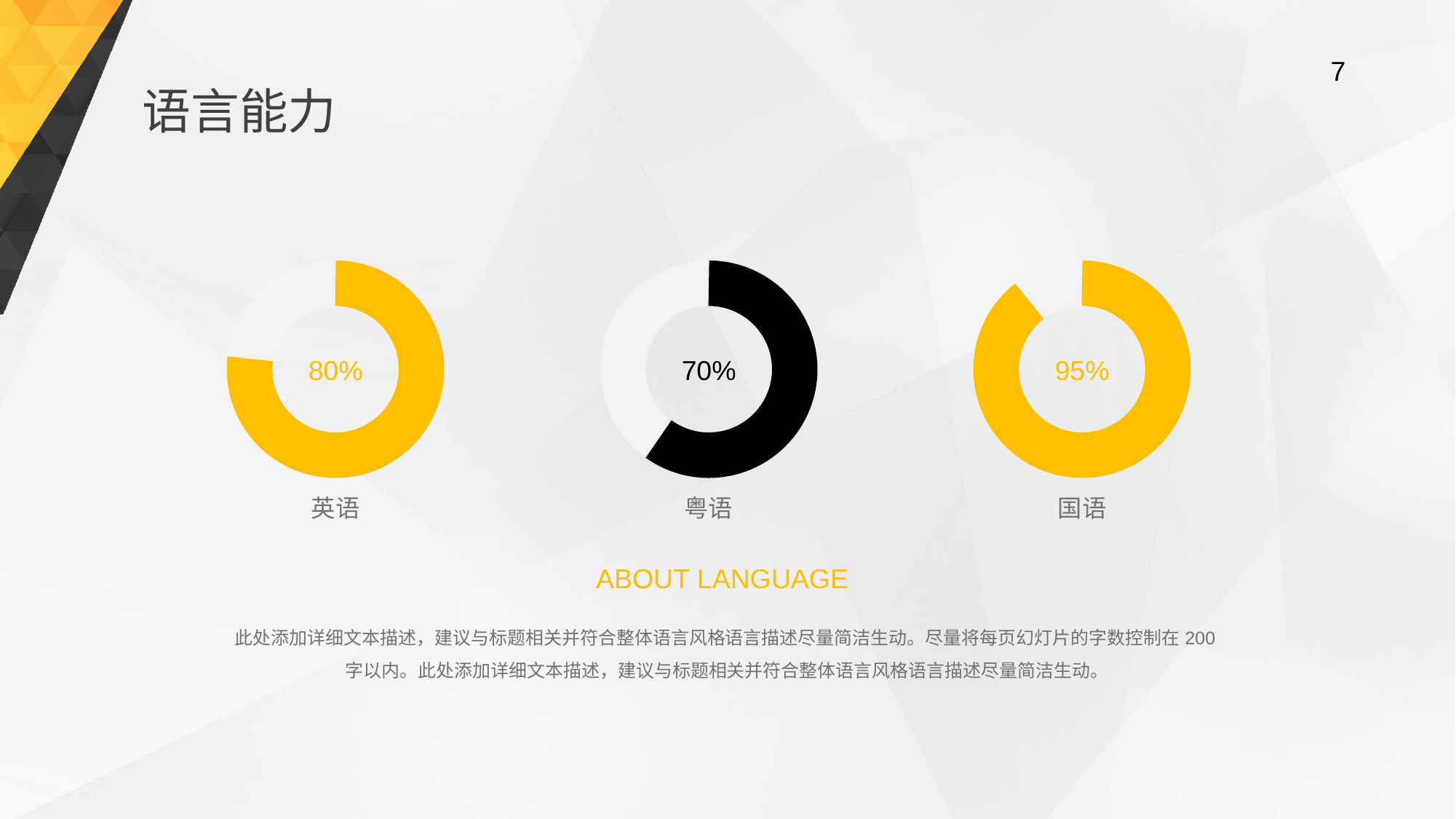

语言能力
80%

70%

95%

英语
粤语
国语
ABOUT LANGUAGE
此处添加详细文本描述，建议与标题相关并符合整体语言风格语言描述尽量简洁生动。尽量将每页幻灯片的字数控制在200字以内。此处添加详细文本描述，建议与标题相关并符合整体语言风格语言描述尽量简洁生动。